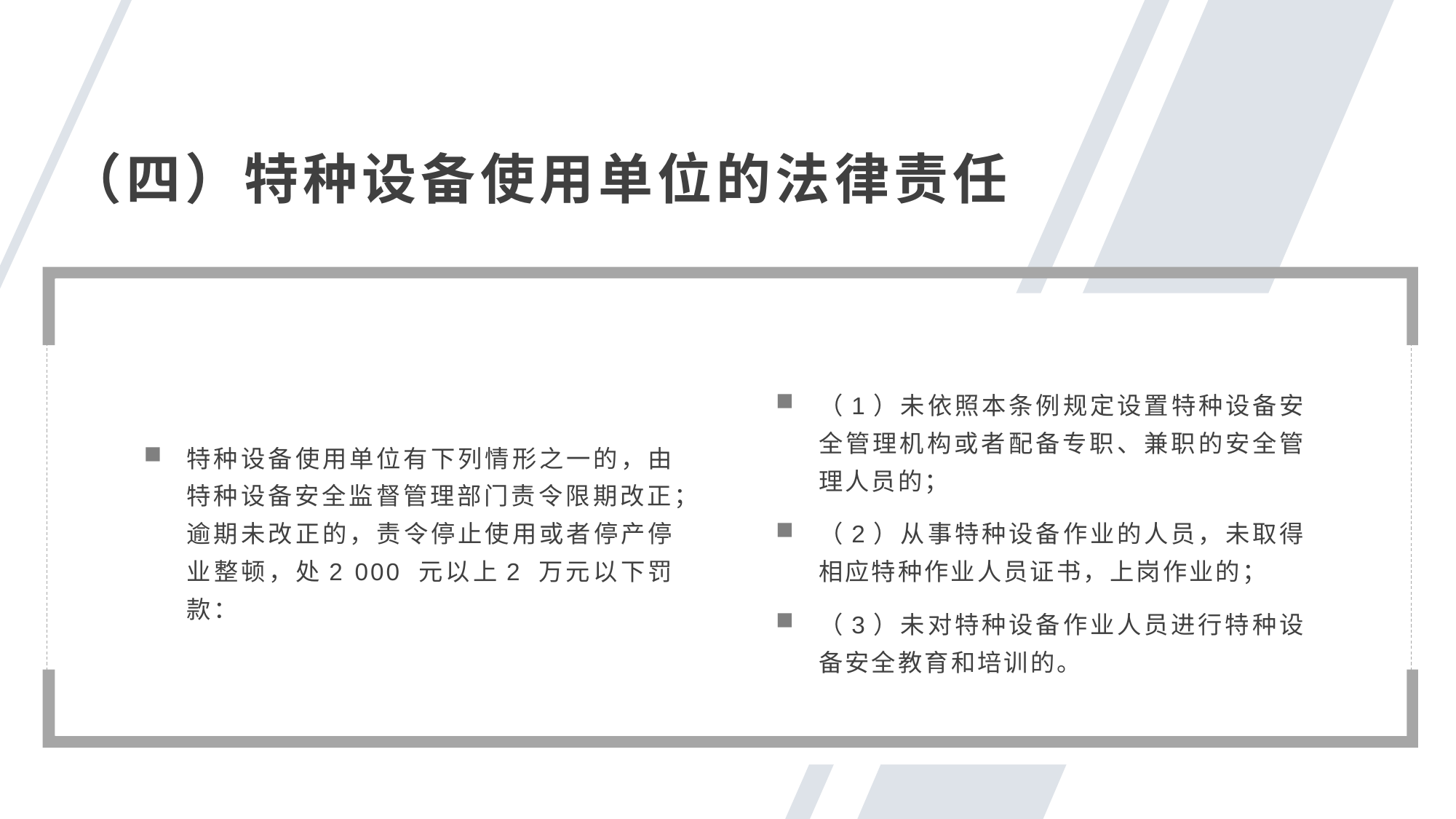

（四）特种设备使用单位的法律责任

（1）未依照本条例规定设置特种设备安全管理机构或者配备专职、兼职的安全管理人员的；
（2）从事特种设备作业的人员，未取得相应特种作业人员证书，上岗作业的；
（3）未对特种设备作业人员进行特种设备安全教育和培训的。
特种设备使用单位有下列情形之一的，由特种设备安全监督管理部门责令限期改正；逾期未改正的，责令停止使用或者停产停业整顿，处2 000 元以上2 万元以下罚款：